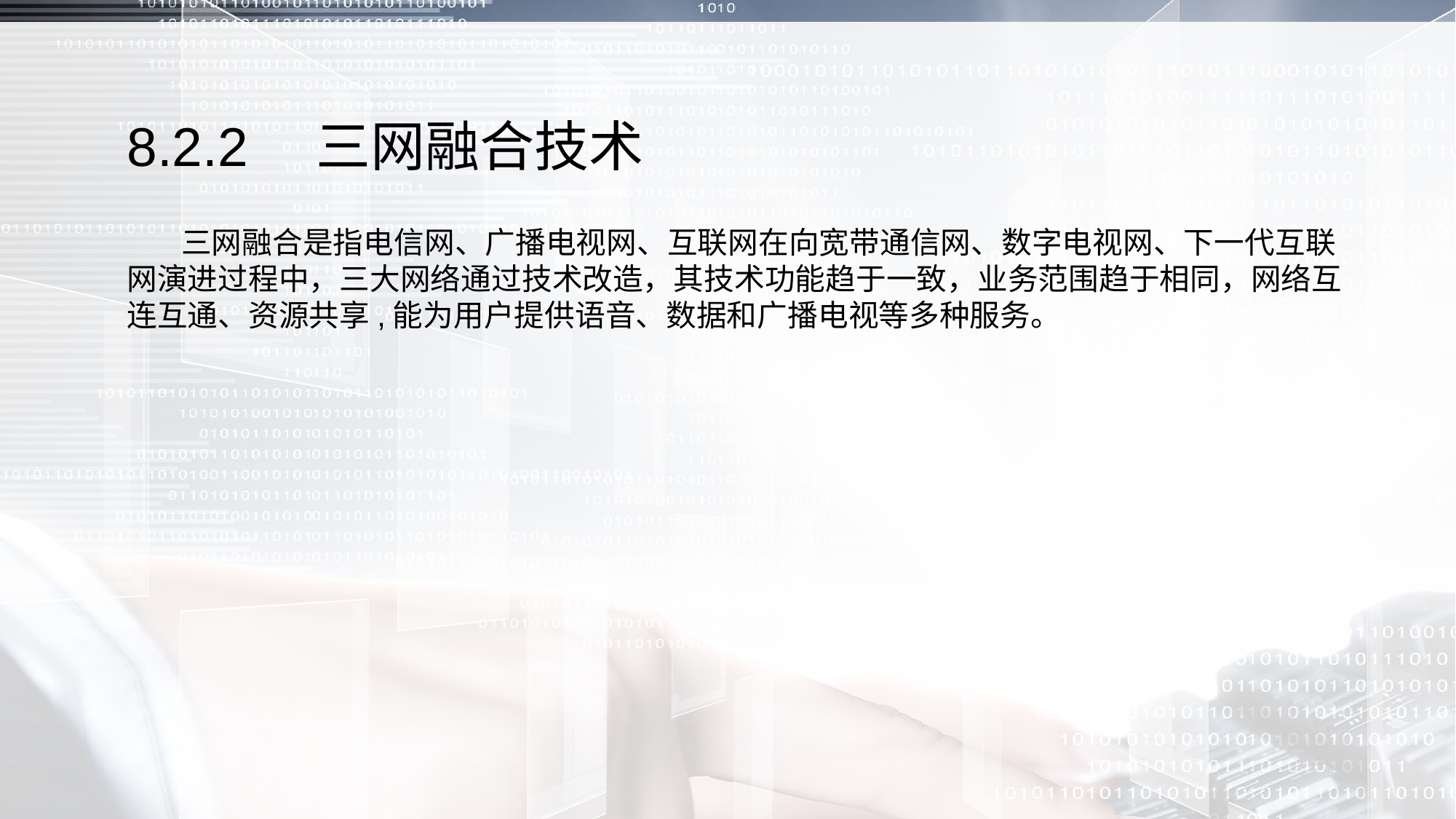

# 8.2.2　三网融合技术
       三网融合是指电信网、广播电视网、互联网在向宽带通信网、数字电视网、下一代互联网演进过程中，三大网络通过技术改造，其技术功能趋于一致，业务范围趋于相同，网络互连互通、资源共享,能为用户提供语音、数据和广播电视等多种服务。